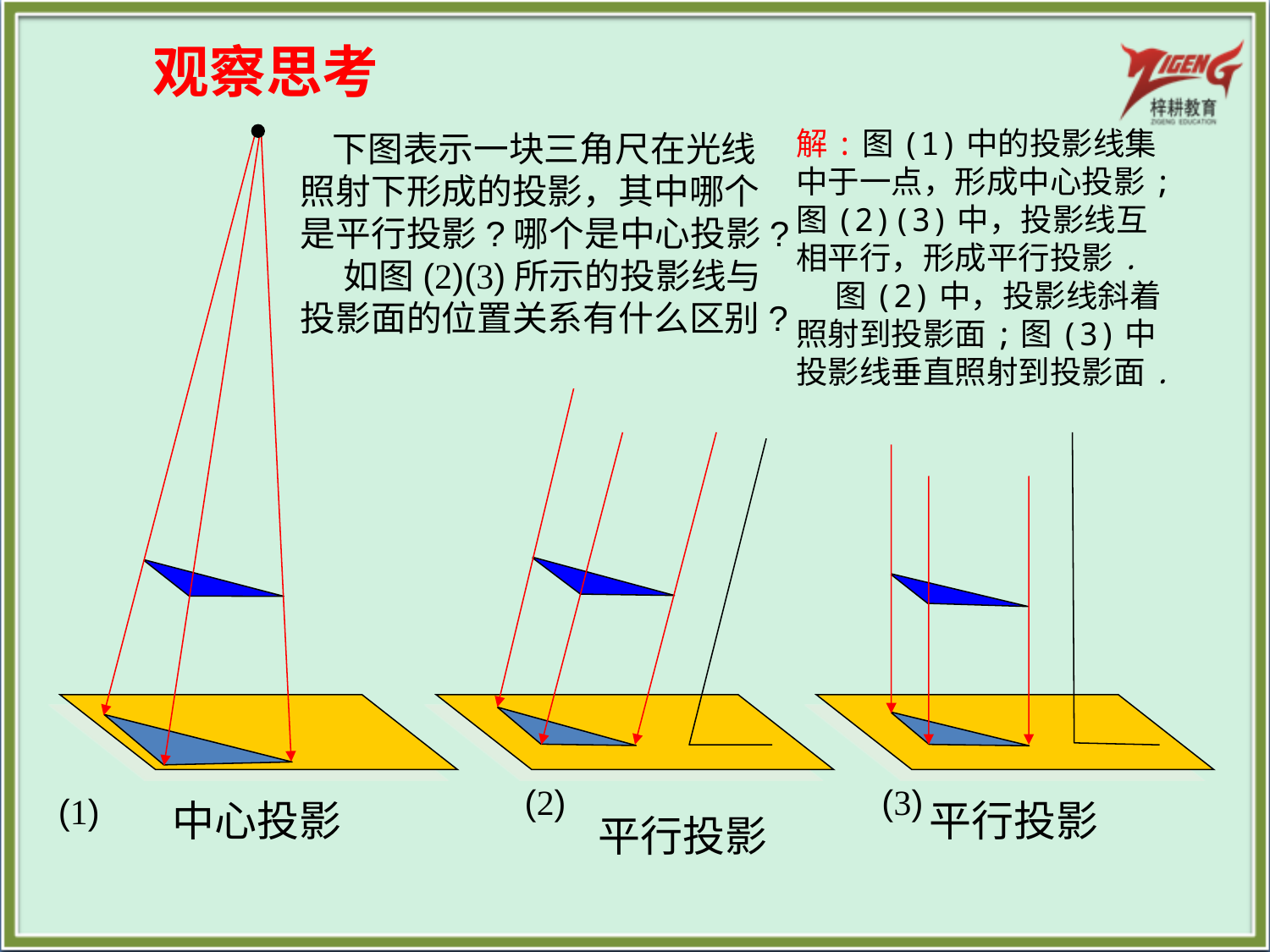

观察思考
解:图(1)中的投影线集中于一点，形成中心投影;图(2)(3)中，投影线互相平行，形成平行投影.
　 图(2)中，投影线斜着照射到投影面;图(3)中投影线垂直照射到投影面.
   下图表示一块三角尺在光线照射下形成的投影，其中哪个是平行投影?哪个是中心投影?
　 如图(2)(3)所示的投影线与投影面的位置关系有什么区别?

(2)
(3)
(1)
中心投影
平行投影
平行投影